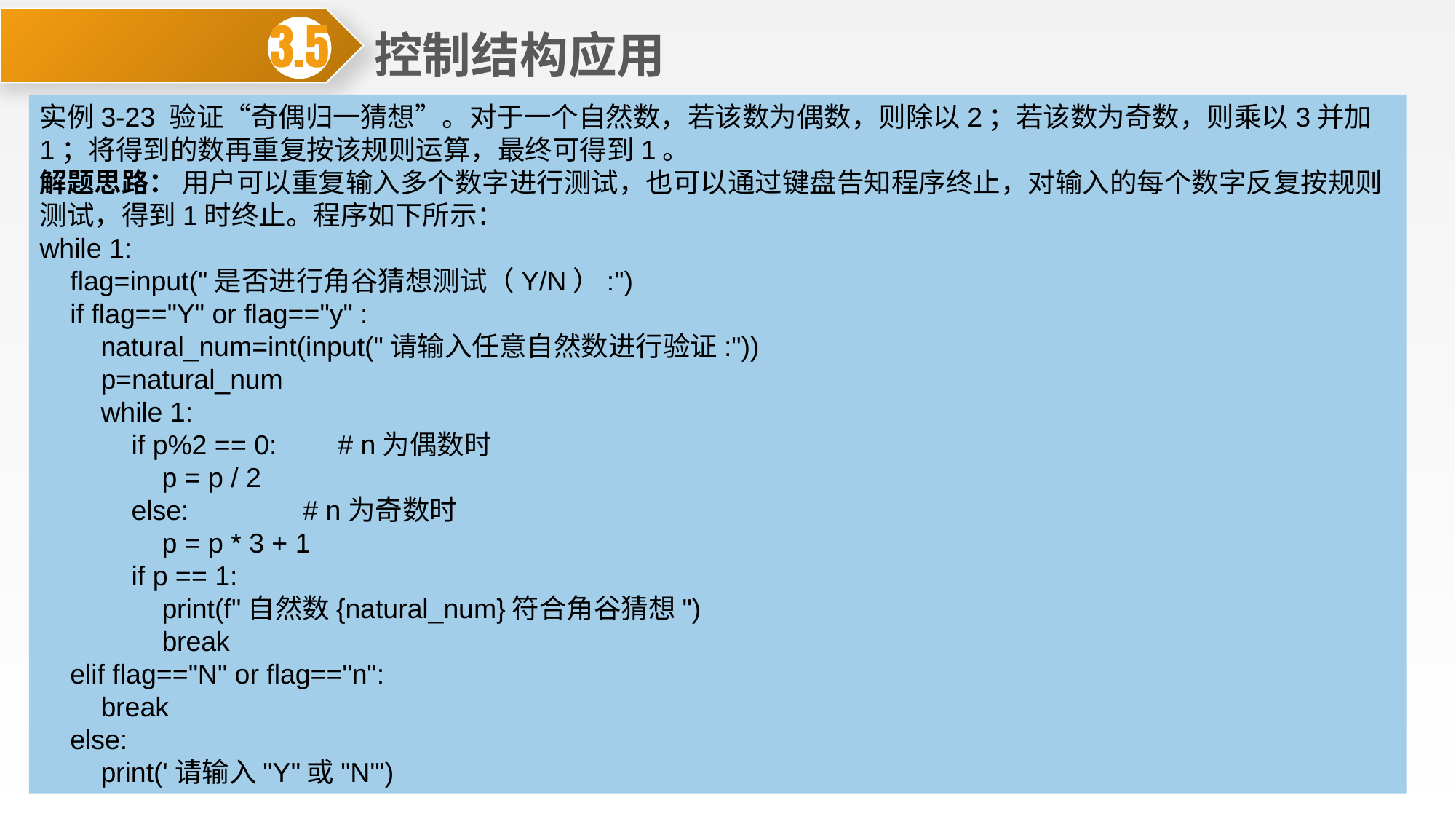

控制结构应用

3.5

实例3-23 验证“奇偶归一猜想”。对于一个自然数，若该数为偶数，则除以2；若该数为奇数，则乘以3并加1；将得到的数再重复按该规则运算，最终可得到1。
解题思路： 用户可以重复输入多个数字进行测试，也可以通过键盘告知程序终止，对输入的每个数字反复按规则测试，得到1时终止。程序如下所示：
while 1:
    flag=input("是否进行角谷猜想测试（Y/N）:")
    if flag=="Y" or flag=="y" :
        natural_num=int(input("请输入任意自然数进行验证:"))
        p=natural_num
        while 1:
            if p%2 == 0:        # n为偶数时
                p = p / 2
            else:               # n为奇数时
                p = p * 3 + 1
            if p == 1:
                print(f"自然数{natural_num}符合角谷猜想")
                break
    elif flag=="N" or flag=="n":
        break
    else:
        print('请输入"Y"或"N"')